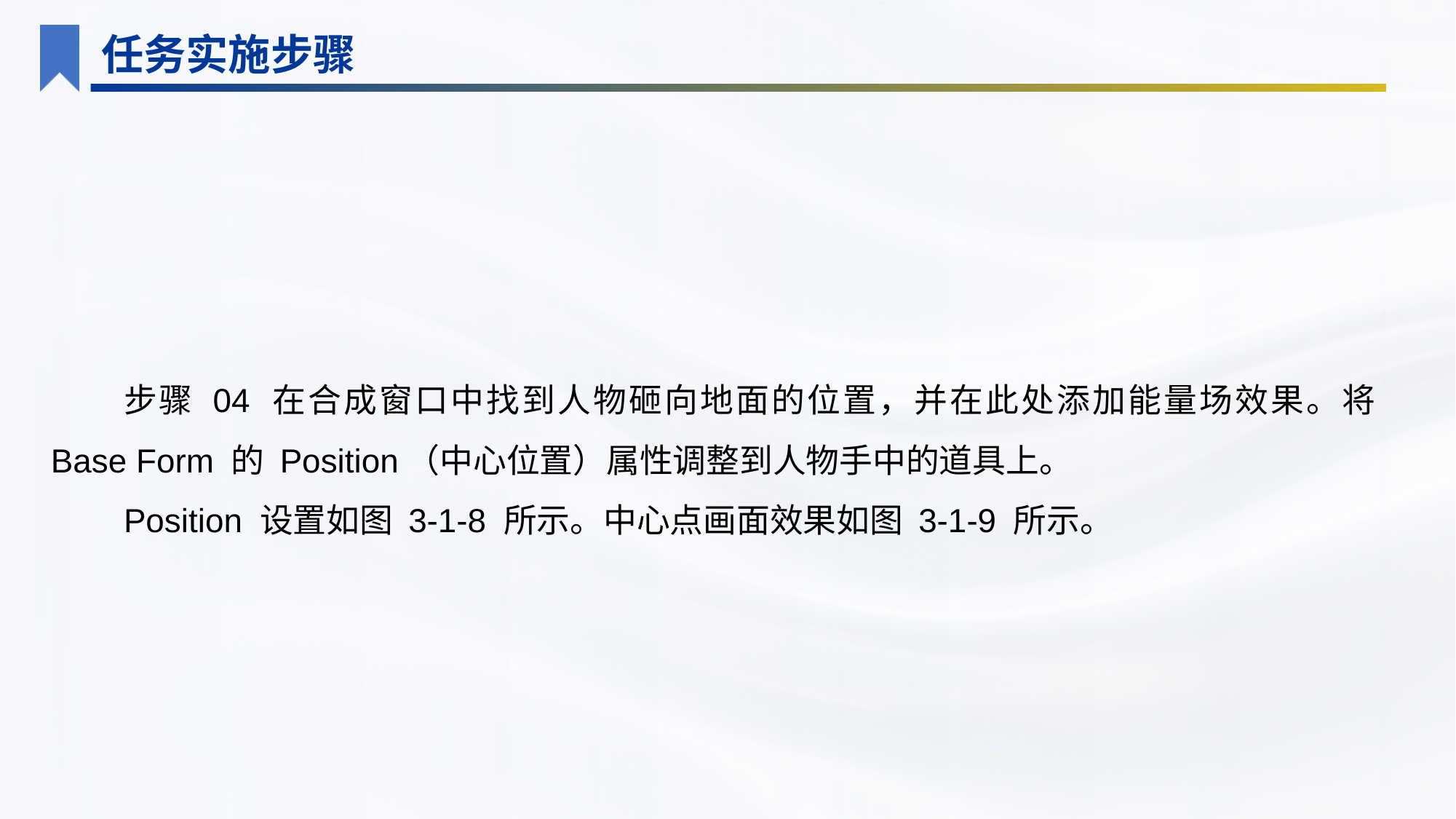

任务实施步骤
步骤 04 在合成窗口中找到人物砸向地面的位置，并在此处添加能量场效果。将 Base Form 的 Position（中心位置）属性调整到人物手中的道具上。
Position 设置如图 3-1-8 所示。中心点画面效果如图 3-1-9 所示。